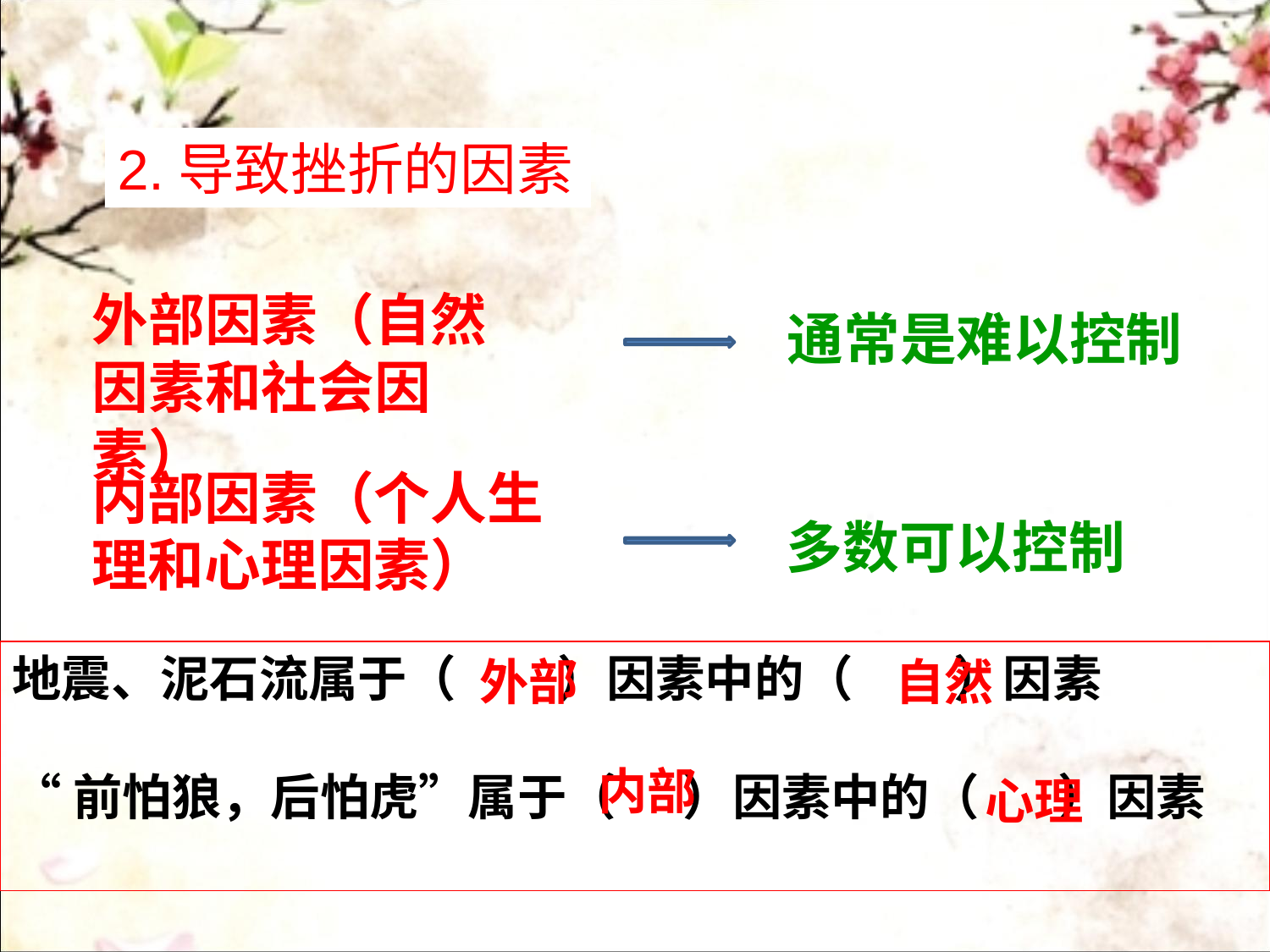

2.导致挫折的因素
外部因素（自然因素和社会因素）
通常是难以控制

内部因素（个人生理和心理因素）
多数可以控制

地震、泥石流属于（         ）因素中的（         ）因素

“前怕狼，后怕虎”属于（      ）因素中的（       ）因素

外部
自然
内部
心理